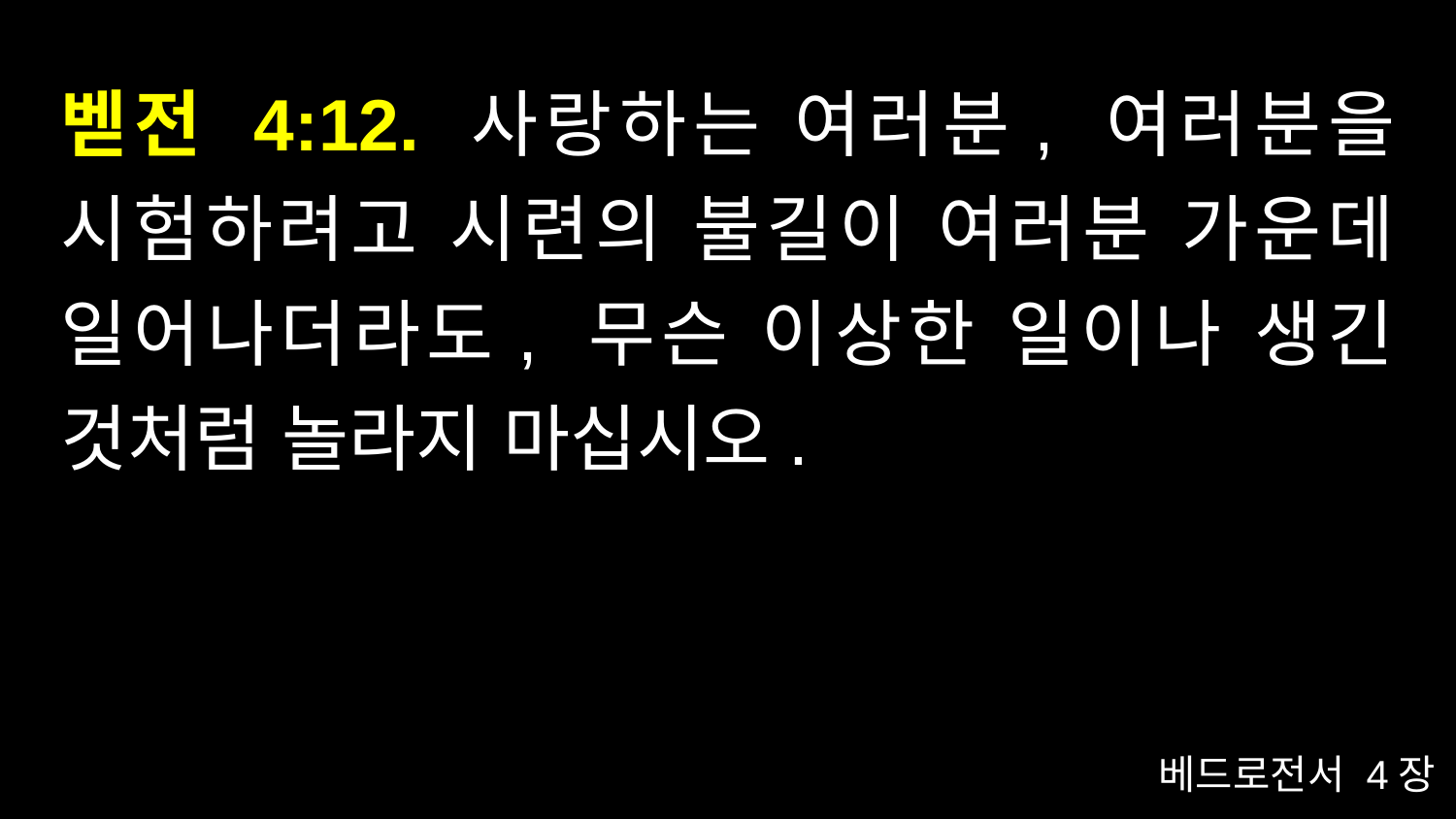

# 벧전 4:12. 사랑하는 여러분, 여러분을 시험하려고 시련의 불길이 여러분 가운데 일어나더라도, 무슨 이상한 일이나 생긴 것처럼 놀라지 마십시오.
베드로전서 4장